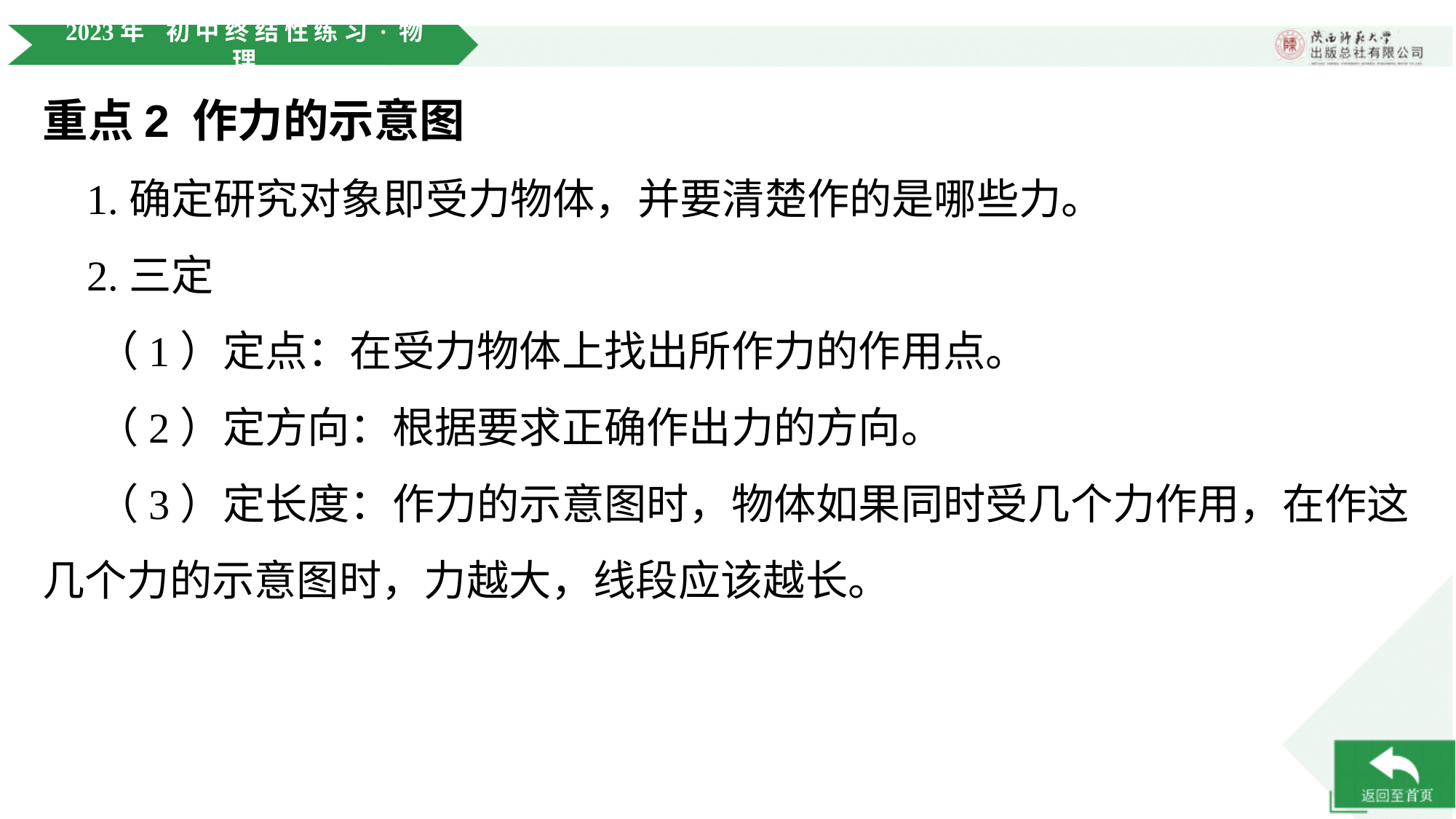

重点2 作力的示意图
    1.确定研究对象即受力物体，并要清楚作的是哪些力。
    2.三定
    （1）定点：在受力物体上找出所作力的作用点。
    （2）定方向：根据要求正确作出力的方向。
    （3）定长度：作力的示意图时，物体如果同时受几个力作用，在作这几个力的示意图时，力越大，线段应该越长。